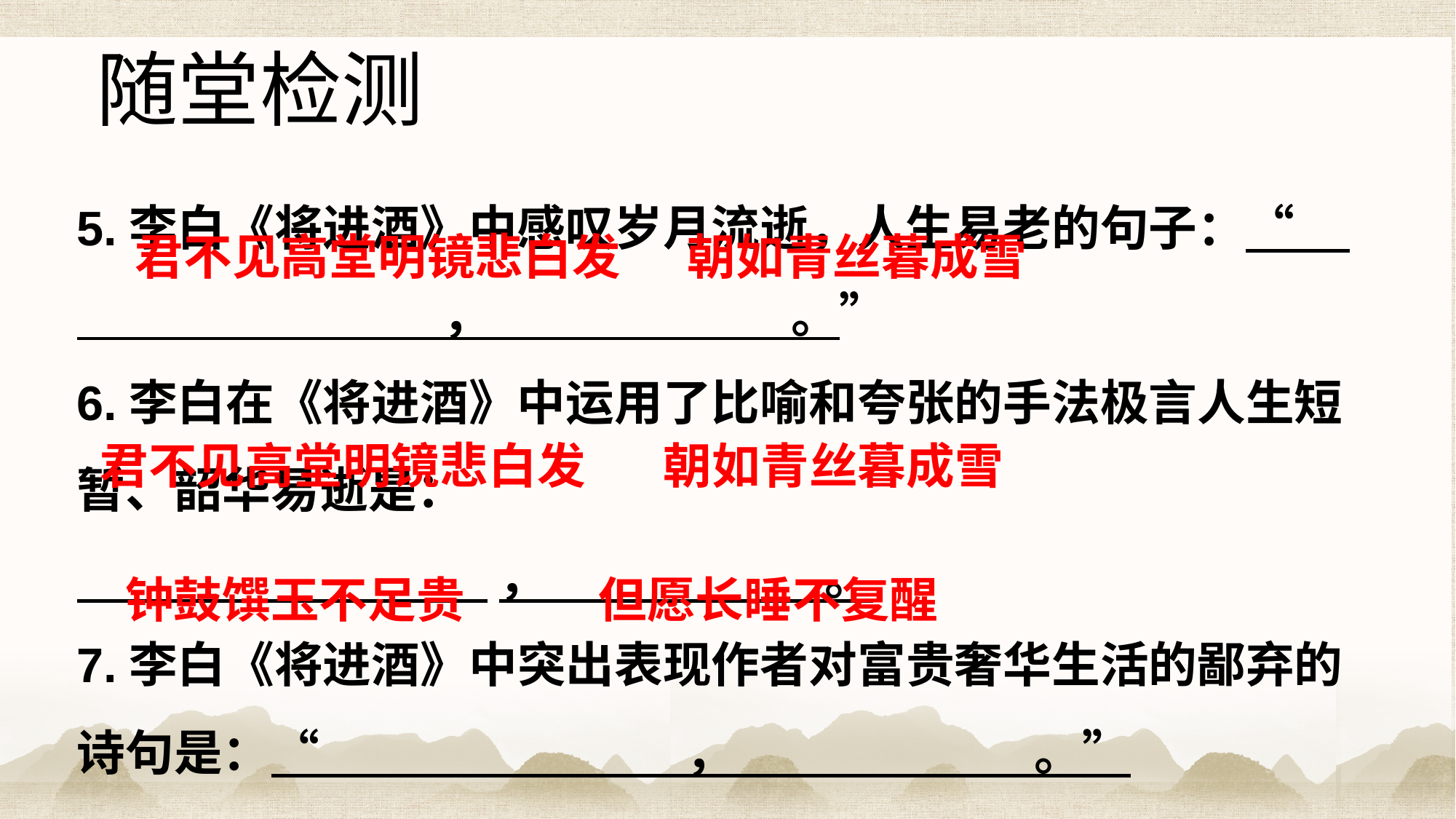

随堂检测
5.李白《将进酒》中感叹岁月流逝，人生易老的句子：“                                      ，                           。”
6.李白在《将进酒》中运用了比喻和夸张的手法极言人生短暂、韶华易逝是：
                                     ，                         。
7.李白《将进酒》中突出表现作者对富贵奢华生活的鄙弃的诗句是：“                                 ，                           。”
君不见高堂明镜悲白发      朝如青丝暮成雪
君不见高堂明镜悲白发       朝如青丝暮成雪
钟鼓馔玉不足贵            但愿长睡不复醒